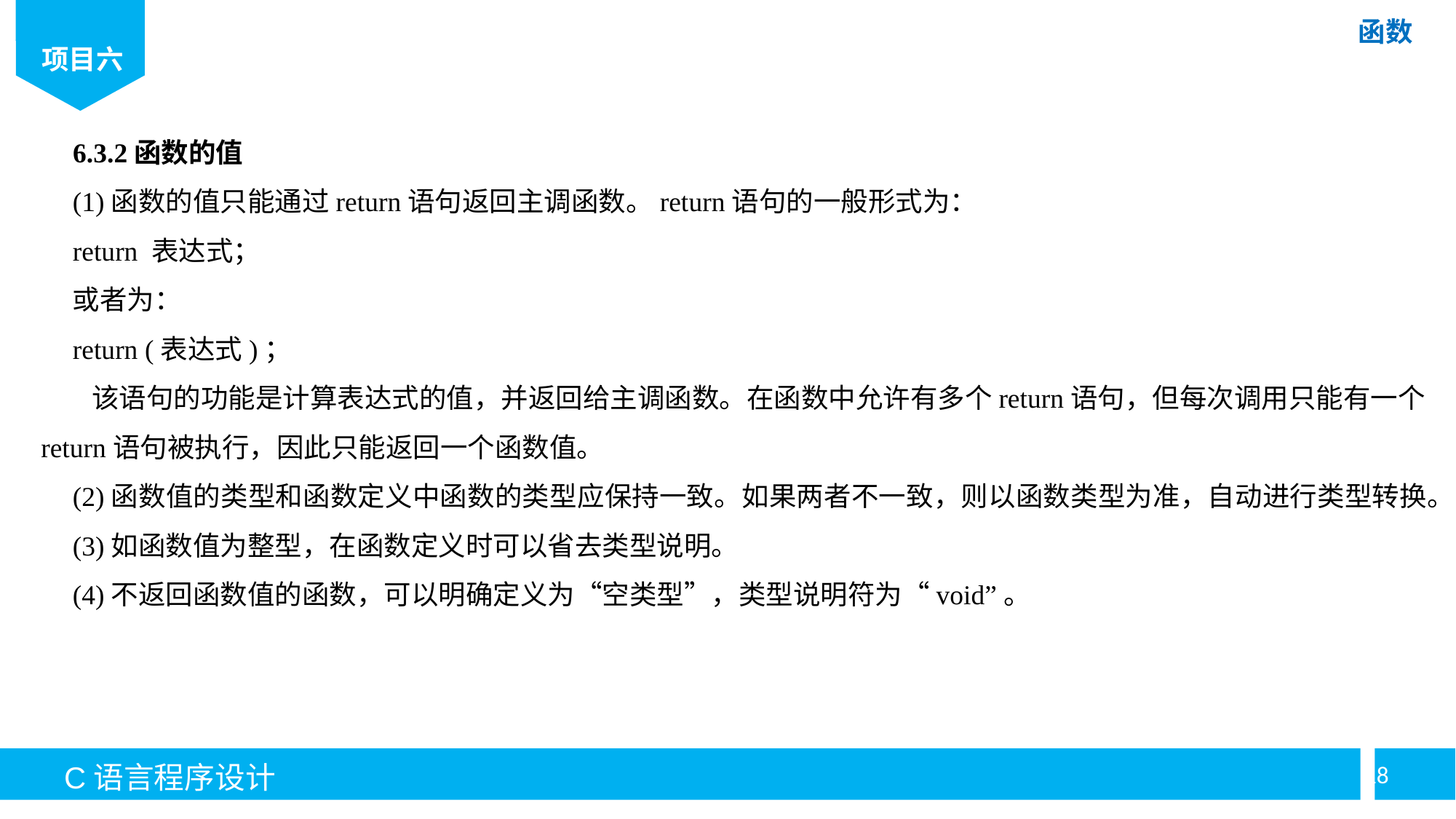

6.3.2函数的值
(1)函数的值只能通过return语句返回主调函数。return语句的一般形式为：
return 表达式；
或者为：
return (表达式)；
  该语句的功能是计算表达式的值，并返回给主调函数。在函数中允许有多个return语句，但每次调用只能有一个return语句被执行，因此只能返回一个函数值。
(2)函数值的类型和函数定义中函数的类型应保持一致。如果两者不一致，则以函数类型为准，自动进行类型转换。
(3)如函数值为整型，在函数定义时可以省去类型说明。
(4)不返回函数值的函数，可以明确定义为“空类型”，类型说明符为“void”。